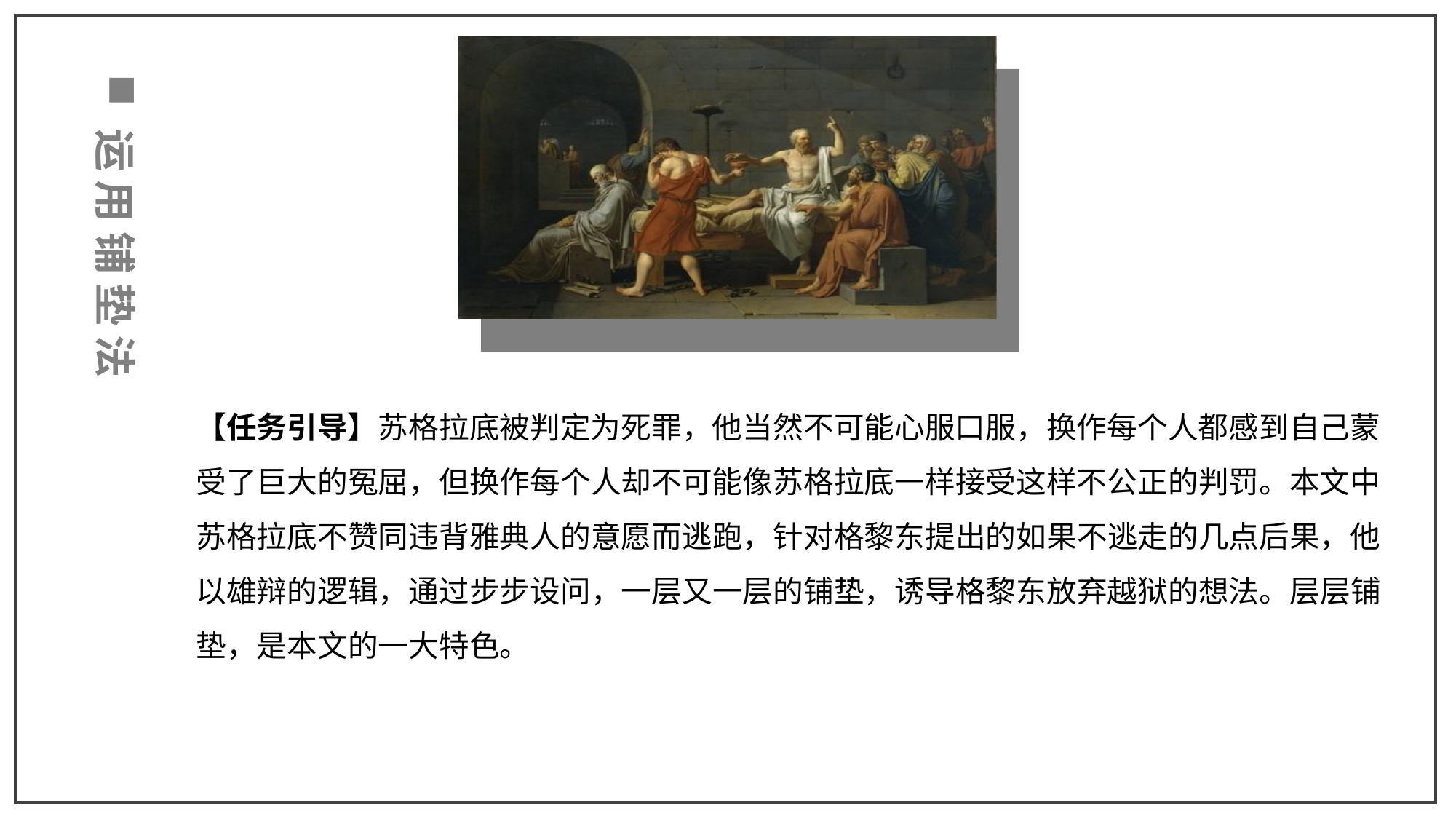

运用铺垫法

【任务引导】苏格拉底被判定为死罪，他当然不可能心服口服，换作每个人都感到自己蒙受了巨大的冤屈，但换作每个人却不可能像苏格拉底一样接受这样不公正的判罚。本文中苏格拉底不赞同违背雅典人的意愿而逃跑，针对格黎东提出的如果不逃走的几点后果，他以雄辩的逻辑，通过步步设问，一层又一层的铺垫，诱导格黎东放弃越狱的想法。层层铺垫，是本文的一大特色。